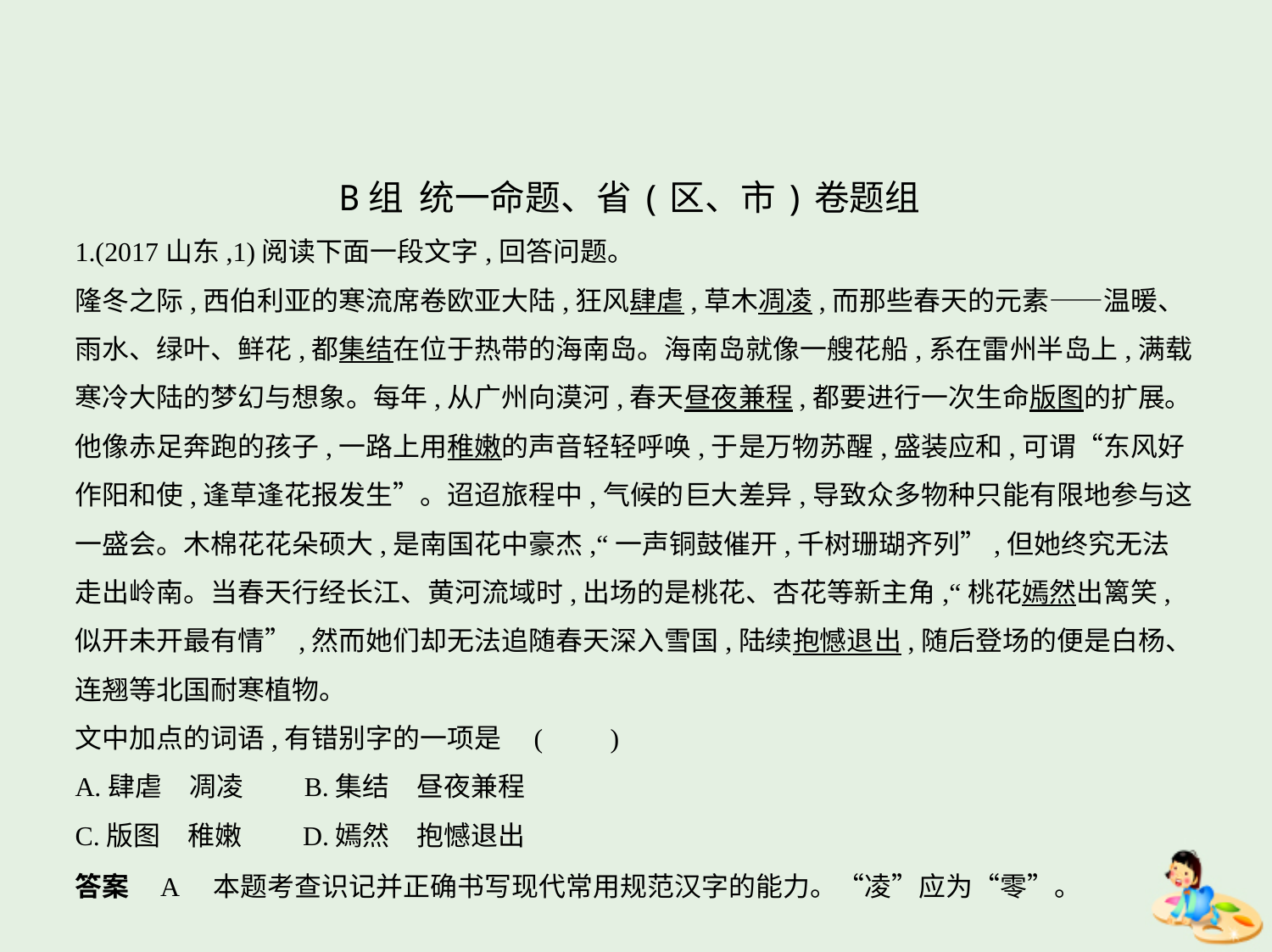

B组  统一命题、省(区、市)卷题组
1.(2017山东,1)阅读下面一段文字,回答问题。
隆冬之际,西伯利亚的寒流席卷欧亚大陆,狂风肆虐,草木凋凌,而那些春天的元素——温暖、
雨水、绿叶、鲜花,都集结在位于热带的海南岛。海南岛就像一艘花船,系在雷州半岛上,满载
寒冷大陆的梦幻与想象。每年,从广州向漠河,春天昼夜兼程,都要进行一次生命版图的扩展。
他像赤足奔跑的孩子,一路上用稚嫩的声音轻轻呼唤,于是万物苏醒,盛装应和,可谓“东风好
作阳和使,逢草逢花报发生”。迢迢旅程中,气候的巨大差异,导致众多物种只能有限地参与这
一盛会。木棉花花朵硕大,是南国花中豪杰,“一声铜鼓催开,千树珊瑚齐列”,但她终究无法
走出岭南。当春天行经长江、黄河流域时,出场的是桃花、杏花等新主角,“桃花嫣然出篱笑,
似开未开最有情”,然而她们却无法追随春天深入雪国,陆续抱憾退出,随后登场的便是白杨、
连翘等北国耐寒植物。
文中加点的词语,有错别字的一项是 (　　)
A.肆虐　凋凌　　B.集结　昼夜兼程
C.版图　稚嫩　　D.嫣然　抱憾退出
答案    A　本题考查识记并正确书写现代常用规范汉字的能力。“凌”应为“零”。